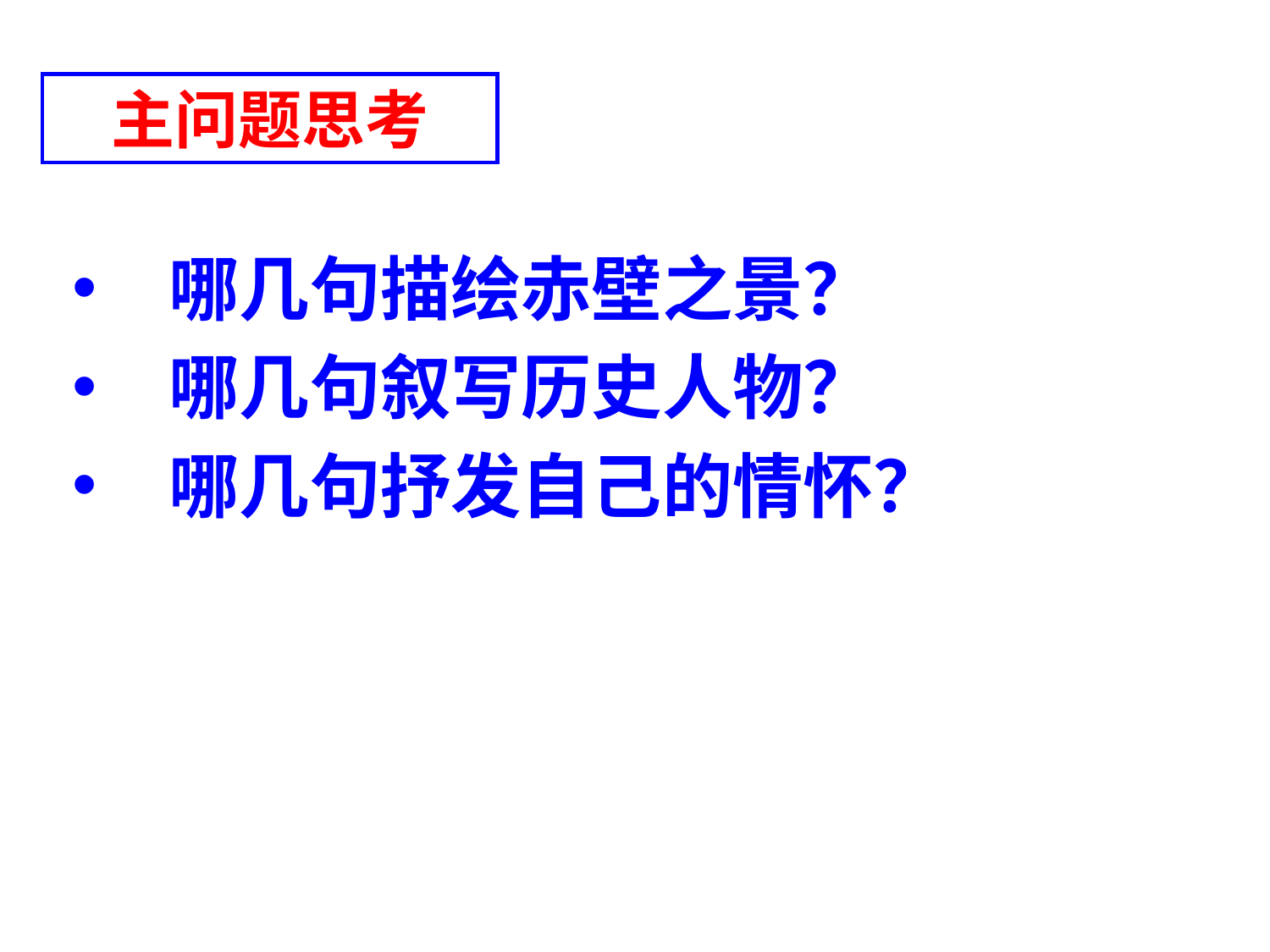

主问题思考
  哪几句描绘赤壁之景？
  哪几句叙写历史人物？
  哪几句抒发自己的情怀？